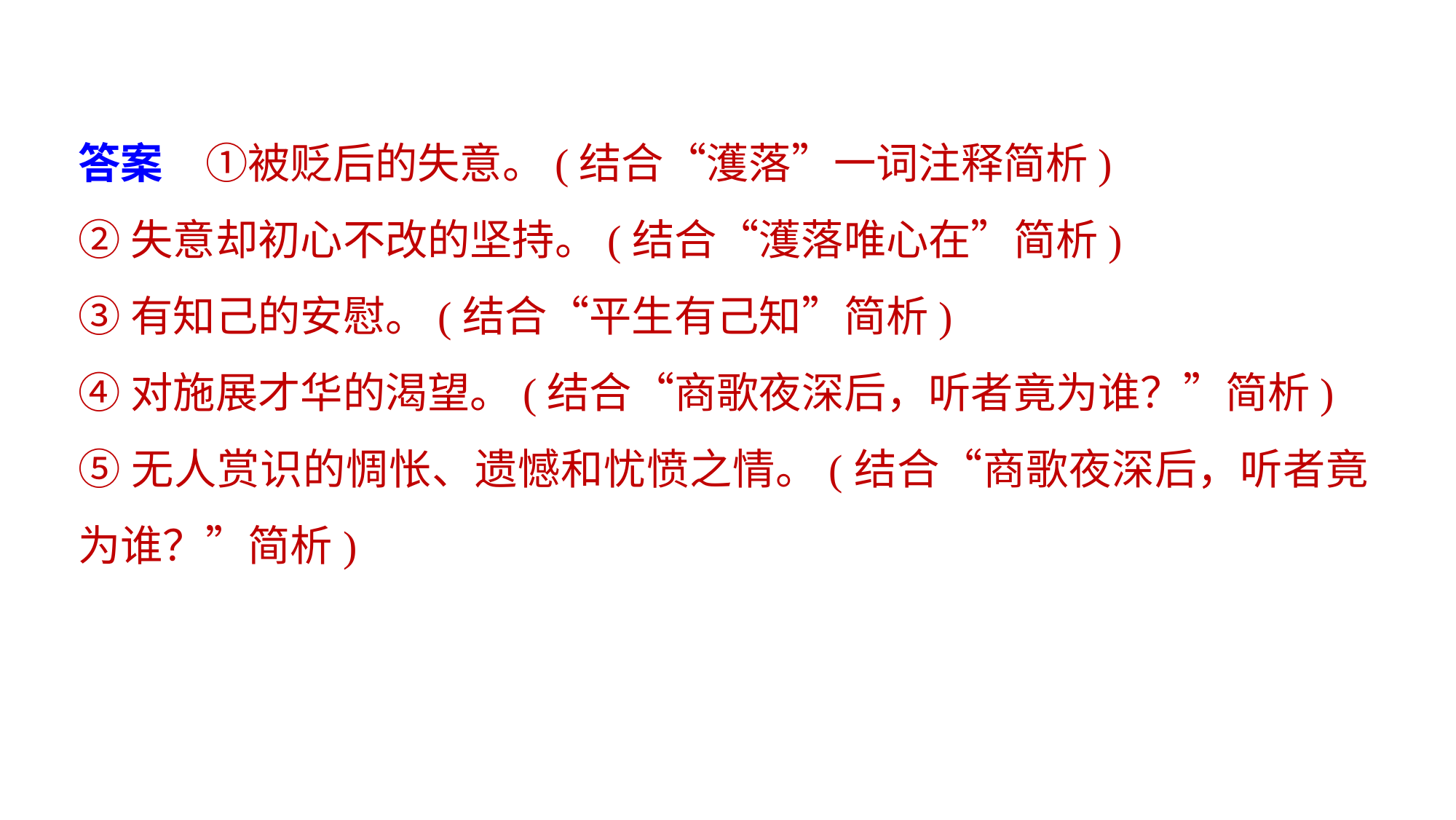

答案　①被贬后的失意。(结合“濩落”一词注释简析)
②失意却初心不改的坚持。(结合“濩落唯心在”简析)
③有知己的安慰。(结合“平生有己知”简析)
④对施展才华的渴望。(结合“商歌夜深后，听者竟为谁？”简析)
⑤无人赏识的惆怅、遗憾和忧愤之情。(结合“商歌夜深后，听者竟为谁？”简析)